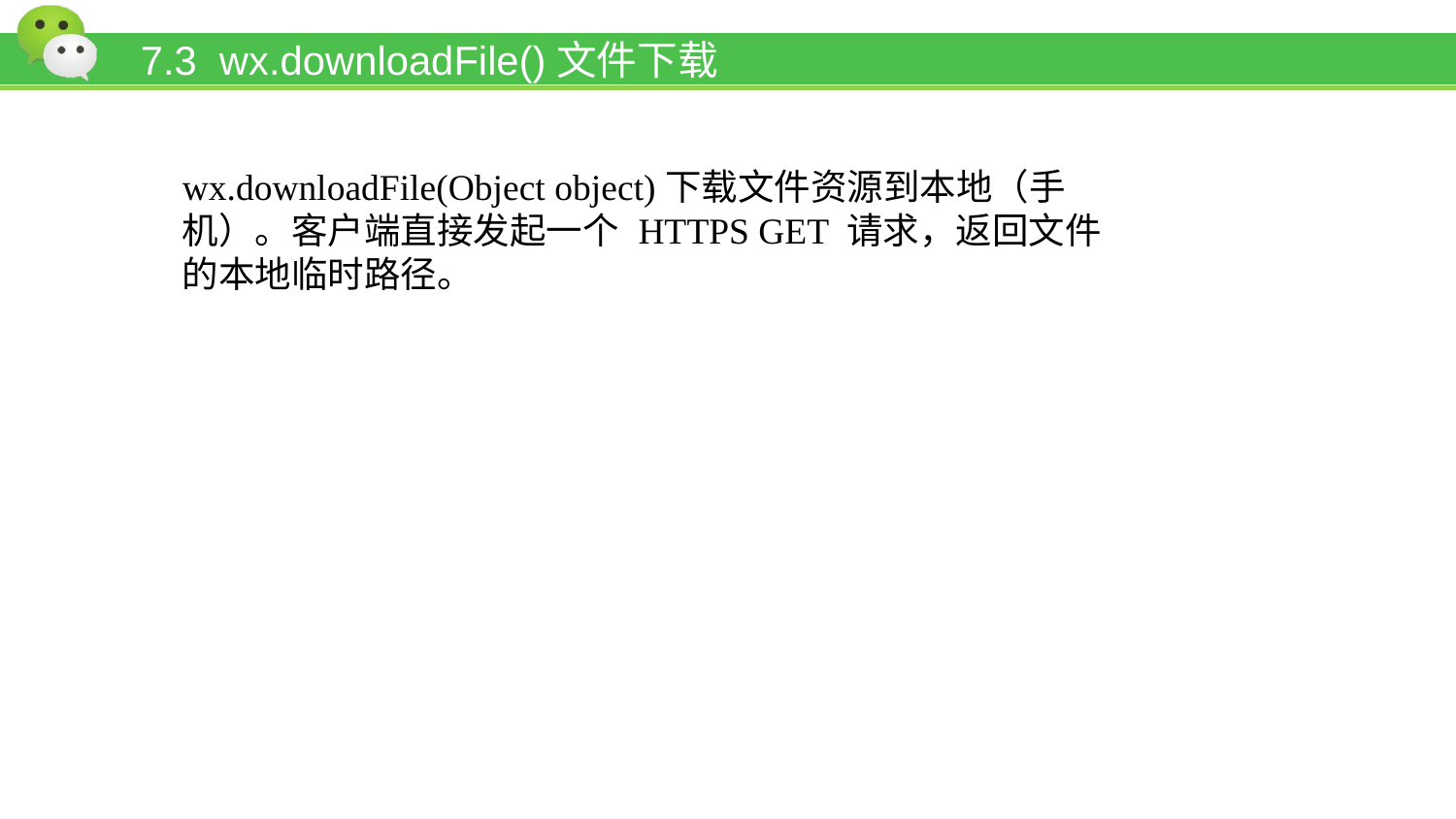

# 7.3  wx.downloadFile()文件下载
wx.downloadFile(Object object)下载文件资源到本地（手机）。客户端直接发起一个 HTTPS GET 请求，返回文件的本地临时路径。